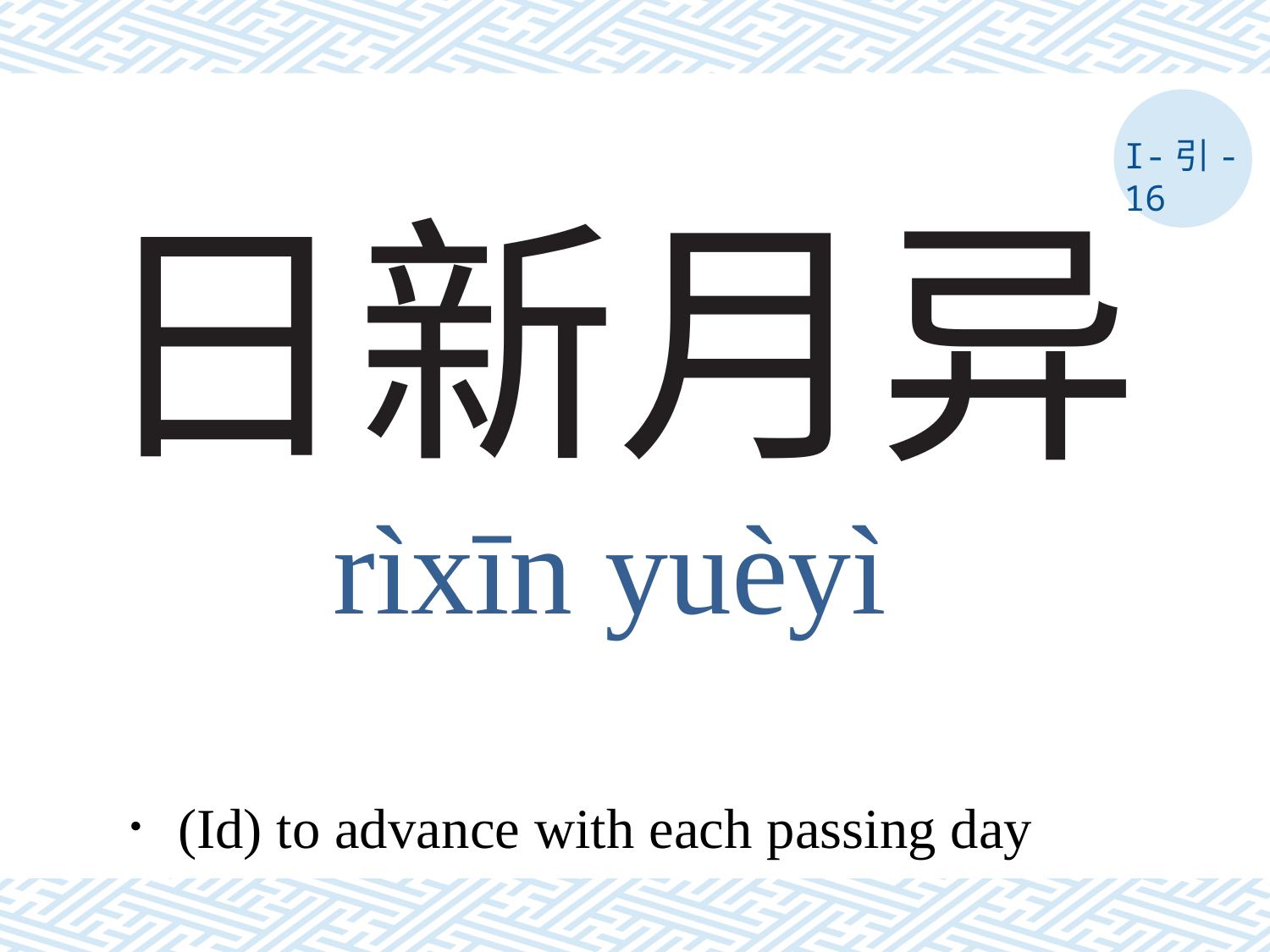

I-引-16

# 日新月异
rìxīn yuèyì
．(Id) to advance with each passing day